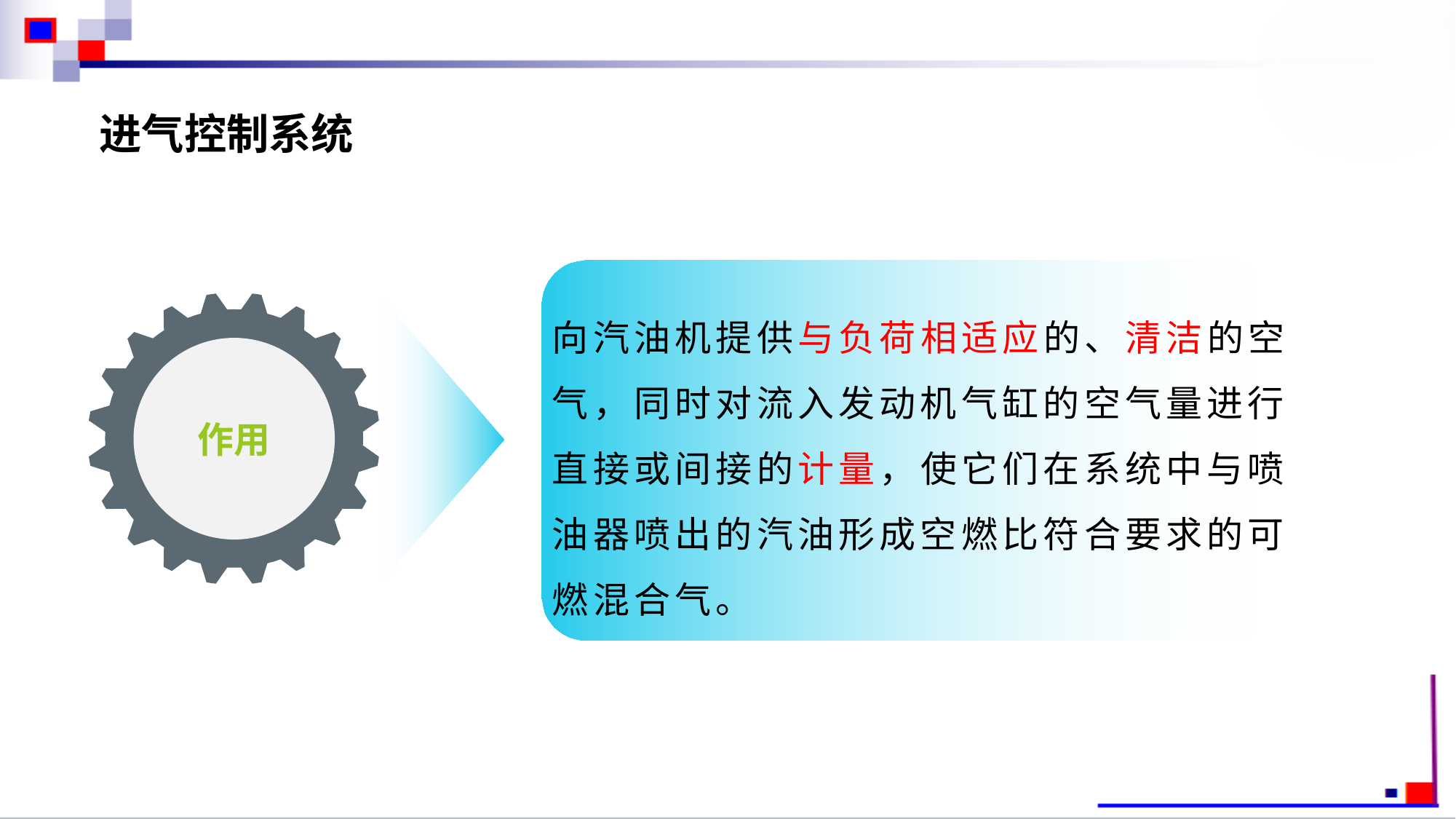

进气控制系统

向汽油机提供与负荷相适应的、清洁的空气，同时对流入发动机气缸的空气量进行直接或间接的计量，使它们在系统中与喷油器喷出的汽油形成空燃比符合要求的可燃混合气。

作用